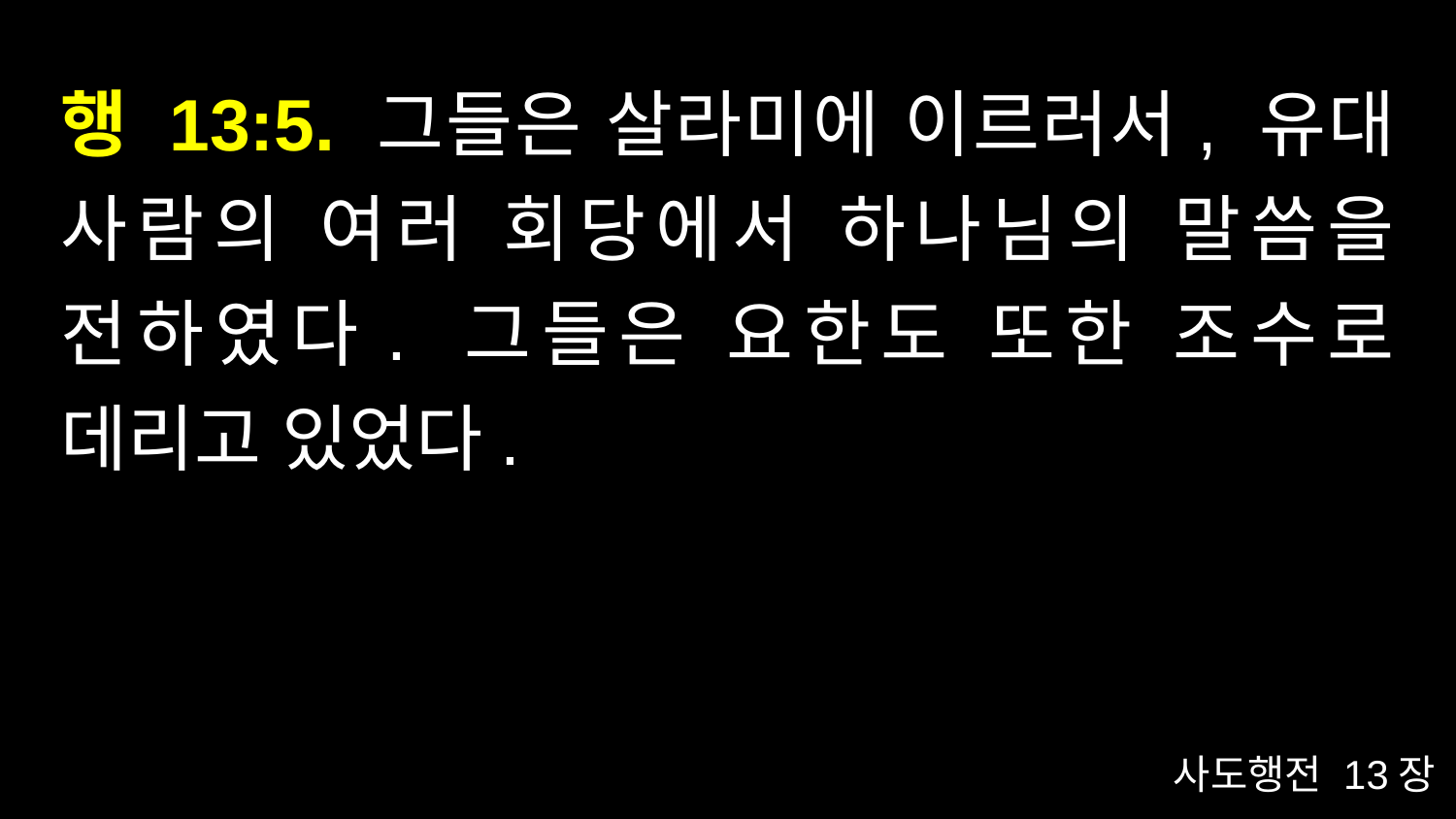

# 행 13:5. 그들은 살라미에 이르러서, 유대 사람의 여러 회당에서 하나님의 말씀을 전하였다. 그들은 요한도 또한 조수로 데리고 있었다.
사도행전 13장